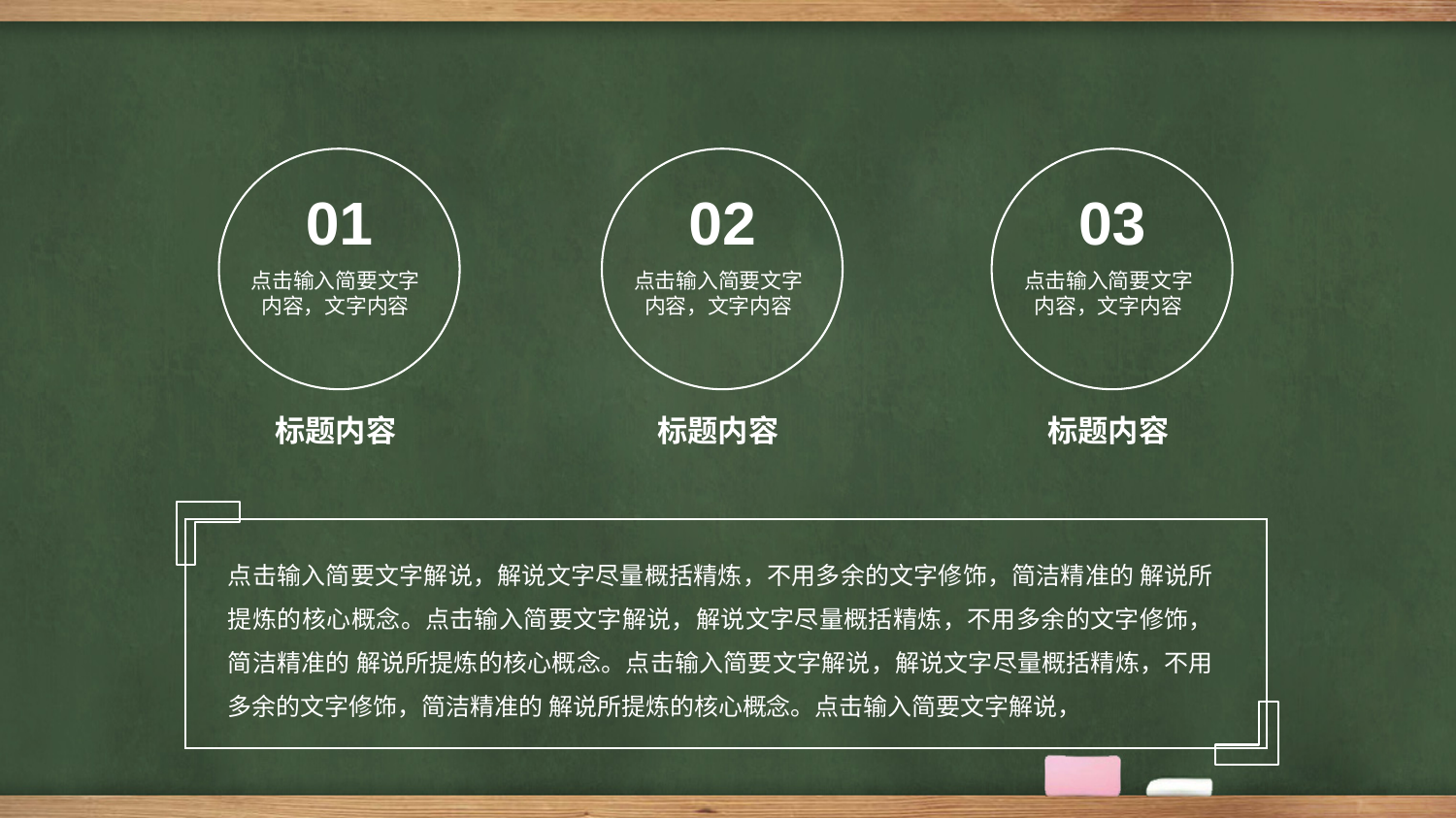

01
02
03
点击输入简要文字内容，文字内容
点击输入简要文字内容，文字内容
点击输入简要文字内容，文字内容
标题内容
标题内容
标题内容

点击输入简要文字解说，解说文字尽量概括精炼，不用多余的文字修饰，简洁精准的 解说所提炼的核心概念。点击输入简要文字解说，解说文字尽量概括精炼，不用多余的文字修饰，简洁精准的 解说所提炼的核心概念。点击输入简要文字解说，解说文字尽量概括精炼，不用多余的文字修饰，简洁精准的 解说所提炼的核心概念。点击输入简要文字解说，